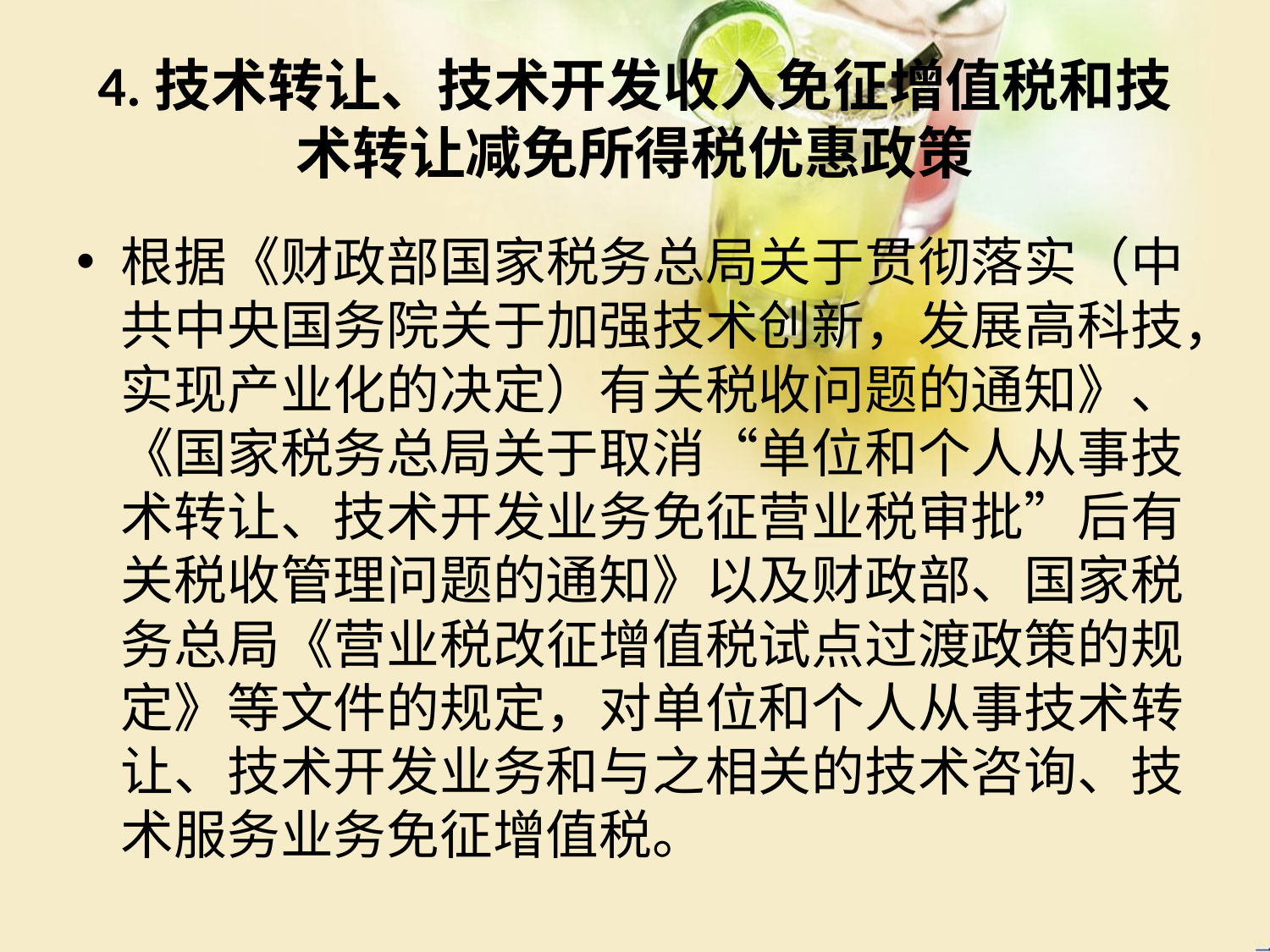

# 4.技术转让、技术开发收入免征增值税和技术转让减免所得税优惠政策
根据《财政部国家税务总局关于贯彻落实（中共中央国务院关于加强技术创新，发展高科技，实现产业化的决定）有关税收问题的通知》、《国家税务总局关于取消“单位和个人从事技术转让、技术开发业务免征营业税审批”后有关税收管理问题的通知》以及财政部、国家税务总局《营业税改征增值税试点过渡政策的规定》等文件的规定，对单位和个人从事技术转让、技术开发业务和与之相关的技术咨询、技术服务业务免征增值税。